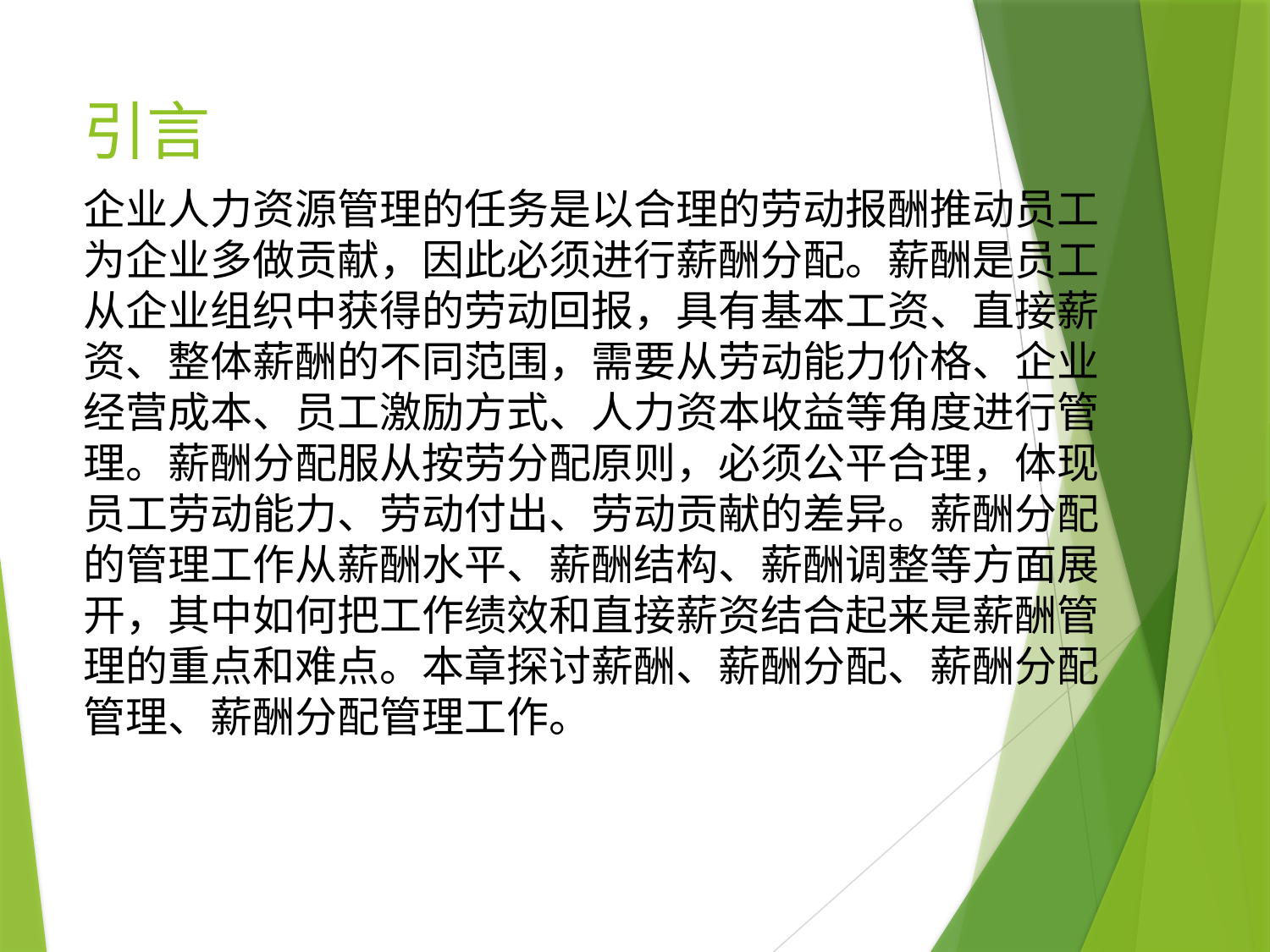

# 引言
企业人力资源管理的任务是以合理的劳动报酬推动员工为企业多做贡献，因此必须进行薪酬分配。薪酬是员工从企业组织中获得的劳动回报，具有基本工资、直接薪资、整体薪酬的不同范围，需要从劳动能力价格、企业经营成本、员工激励方式、人力资本收益等角度进行管理。薪酬分配服从按劳分配原则，必须公平合理，体现员工劳动能力、劳动付出、劳动贡献的差异。薪酬分配的管理工作从薪酬水平、薪酬结构、薪酬调整等方面展开，其中如何把工作绩效和直接薪资结合起来是薪酬管理的重点和难点。本章探讨薪酬、薪酬分配、薪酬分配管理、薪酬分配管理工作。